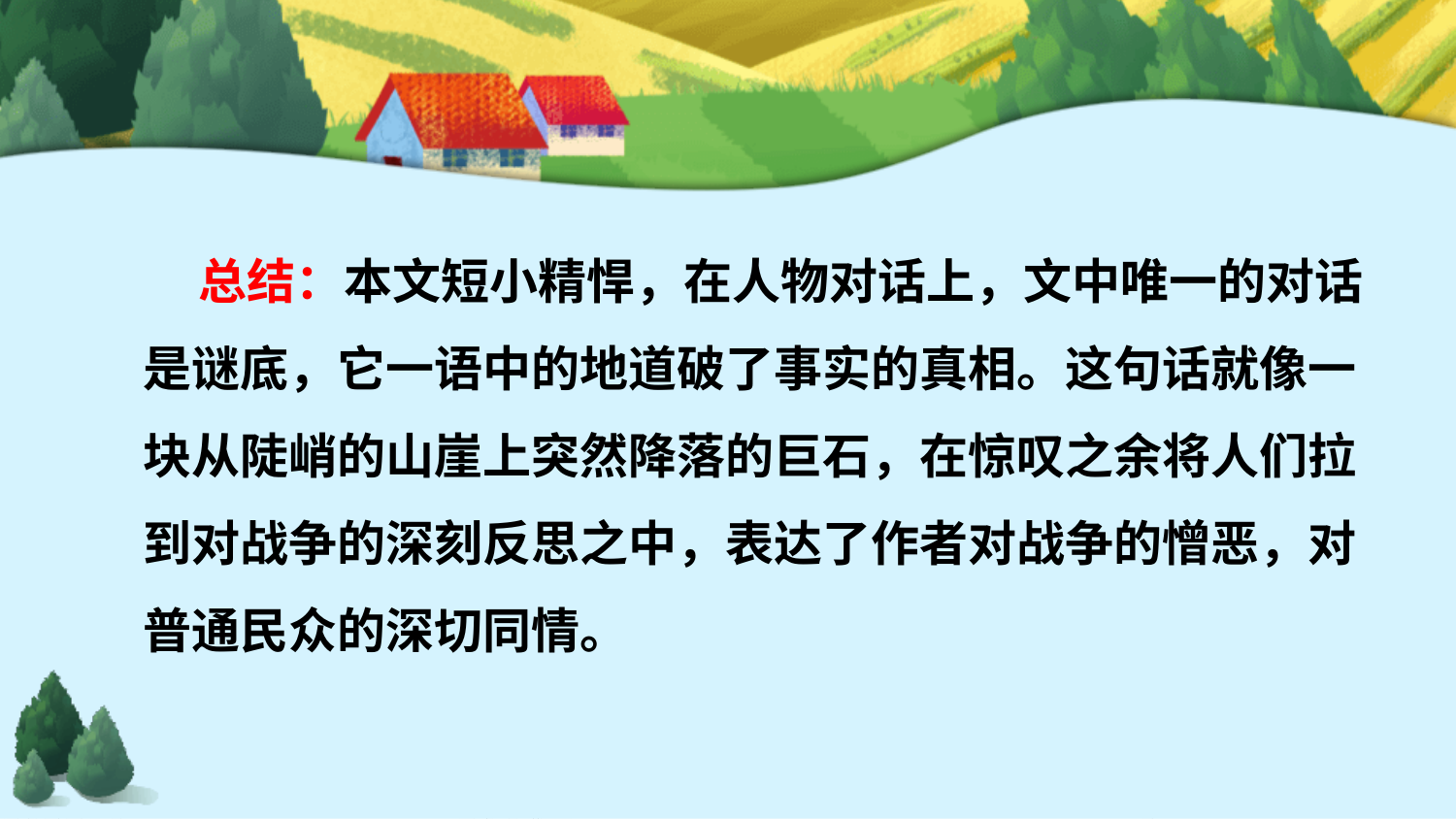

总结：本文短小精悍，在人物对话上，文中唯一的对话是谜底，它一语中的地道破了事实的真相。这句话就像一块从陡峭的山崖上突然降落的巨石，在惊叹之余将人们拉到对战争的深刻反思之中，表达了作者对战争的憎恶，对普通民众的深切同情。